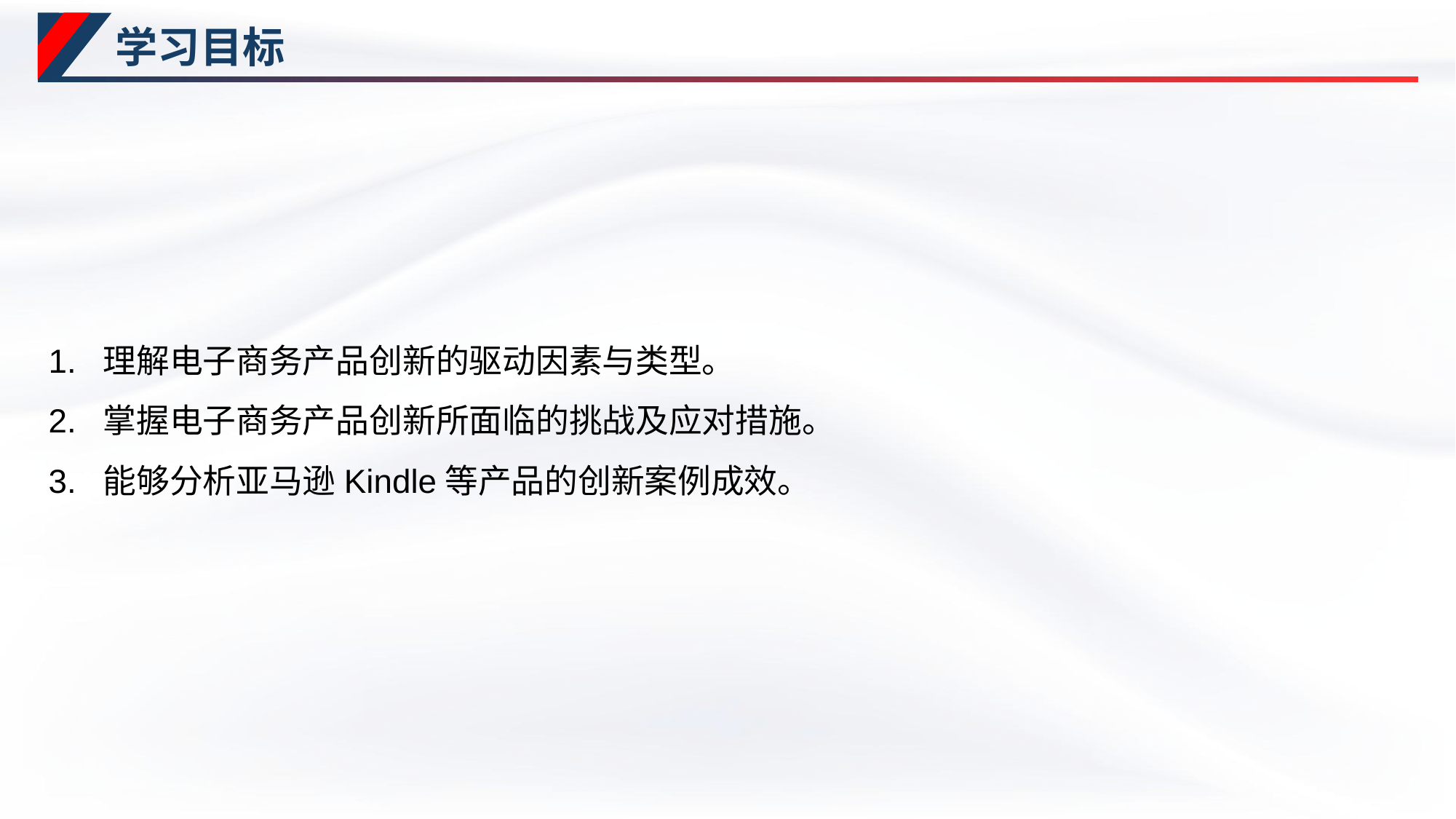

理解电子商务产品创新的驱动因素与类型。
掌握电子商务产品创新所面临的挑战及应对措施。
能够分析亚马逊Kindle等产品的创新案例成效。